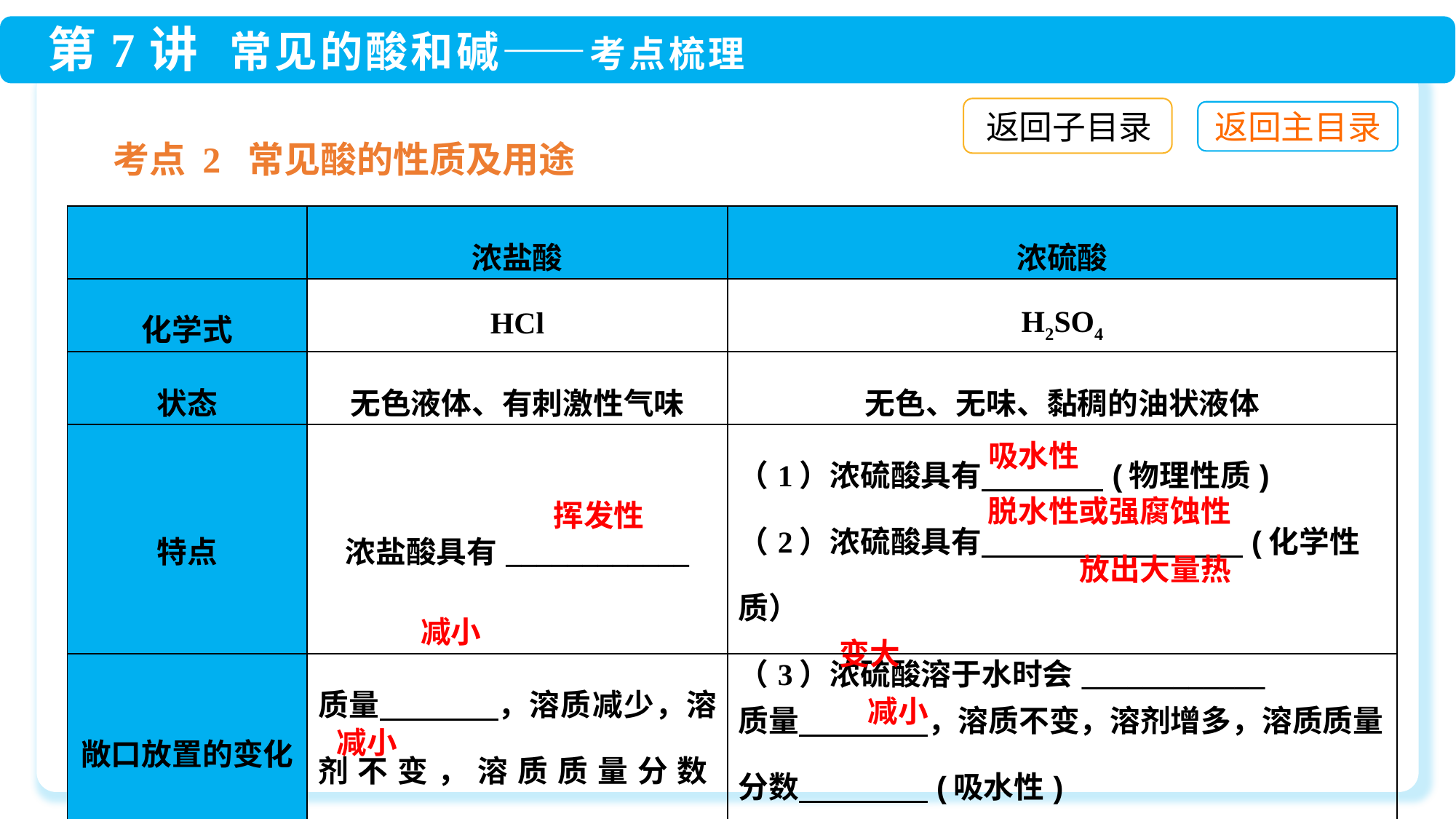

返回子目录
考点 2  常见酸的性质及用途
|  | 浓盐酸 | 浓硫酸 |
| --- | --- | --- |
| 化学式 | HCl | H2SO4 |
| 状态 | 无色液体、有刺激性气味 | 无色、无味、黏稠的油状液体 |
| 特点 | 浓盐酸具有\_\_\_\_\_\_\_\_\_\_\_\_ | （1）浓硫酸具有　　　　(物理性质) （2）浓硫酸具有 　　　　　　　 (化学性质） （3）浓硫酸溶于水时会\_\_\_\_\_\_\_\_\_\_\_\_ |
| 敞口放置的变化 | 质量 　　 ，溶质减少，溶剂不变，溶质质量分数\_\_\_\_\_\_(挥发性) | 质量 　　　　，溶质不变，溶剂增多，溶质质量分数 　　　　(吸水性) |
吸水性
脱水性或强腐蚀性
挥发性
放出大量热
减小
变大
减小
减小